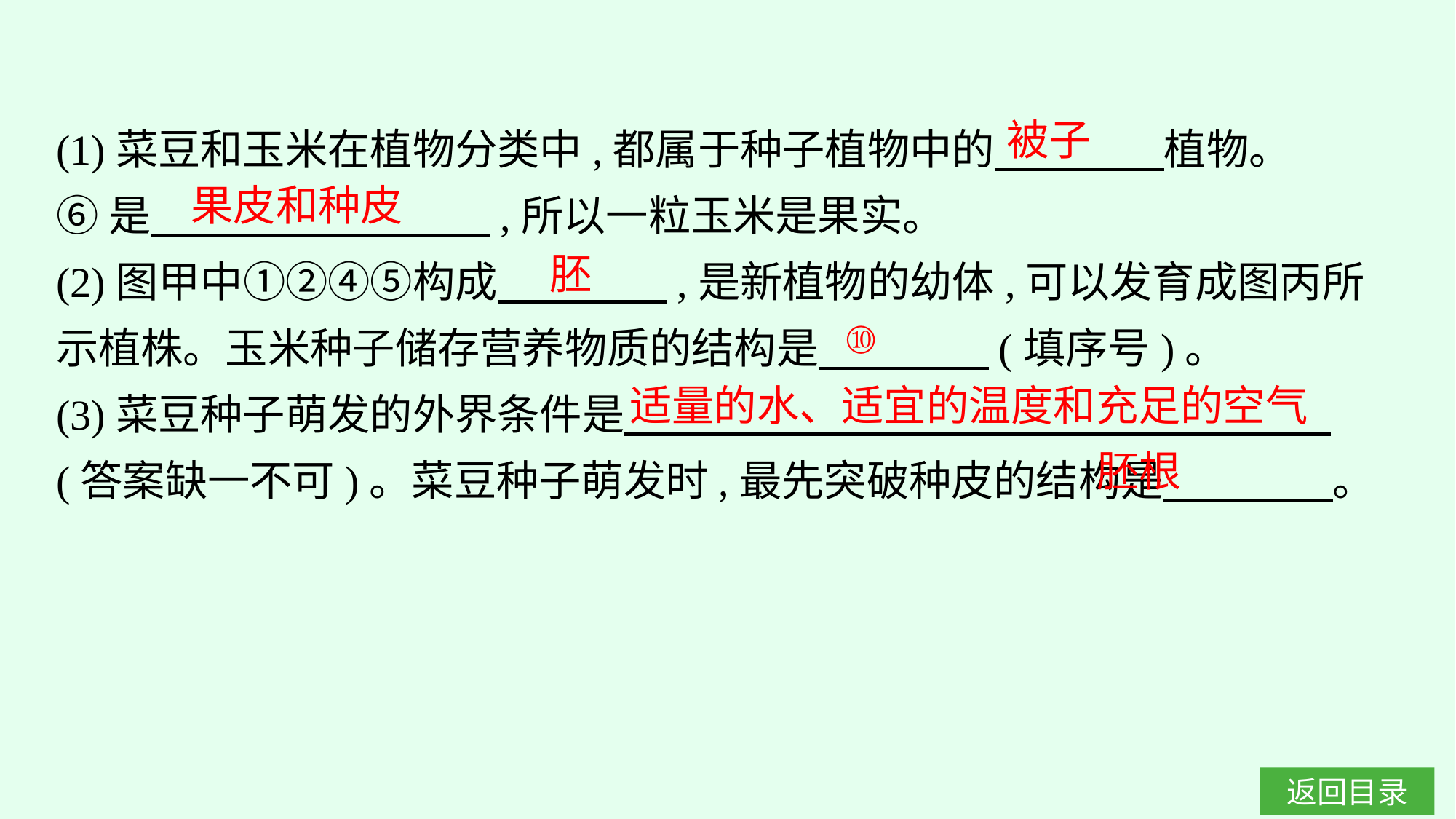

(1)菜豆和玉米在植物分类中,都属于种子植物中的　　　　植物。
⑥是　　　　　　　　,所以一粒玉米是果实。
(2)图甲中①②④⑤构成　　　　,是新植物的幼体,可以发育成图丙所示植株。玉米种子储存营养物质的结构是　　　　(填序号)。
(3)菜豆种子萌发的外界条件是　　　　　　　　　　   　　　　　　(答案缺一不可)。菜豆种子萌发时,最先突破种皮的结构是　　　　。
被子
果皮和种皮
胚
⑩
适量的水、适宜的温度和充足的空气
胚根